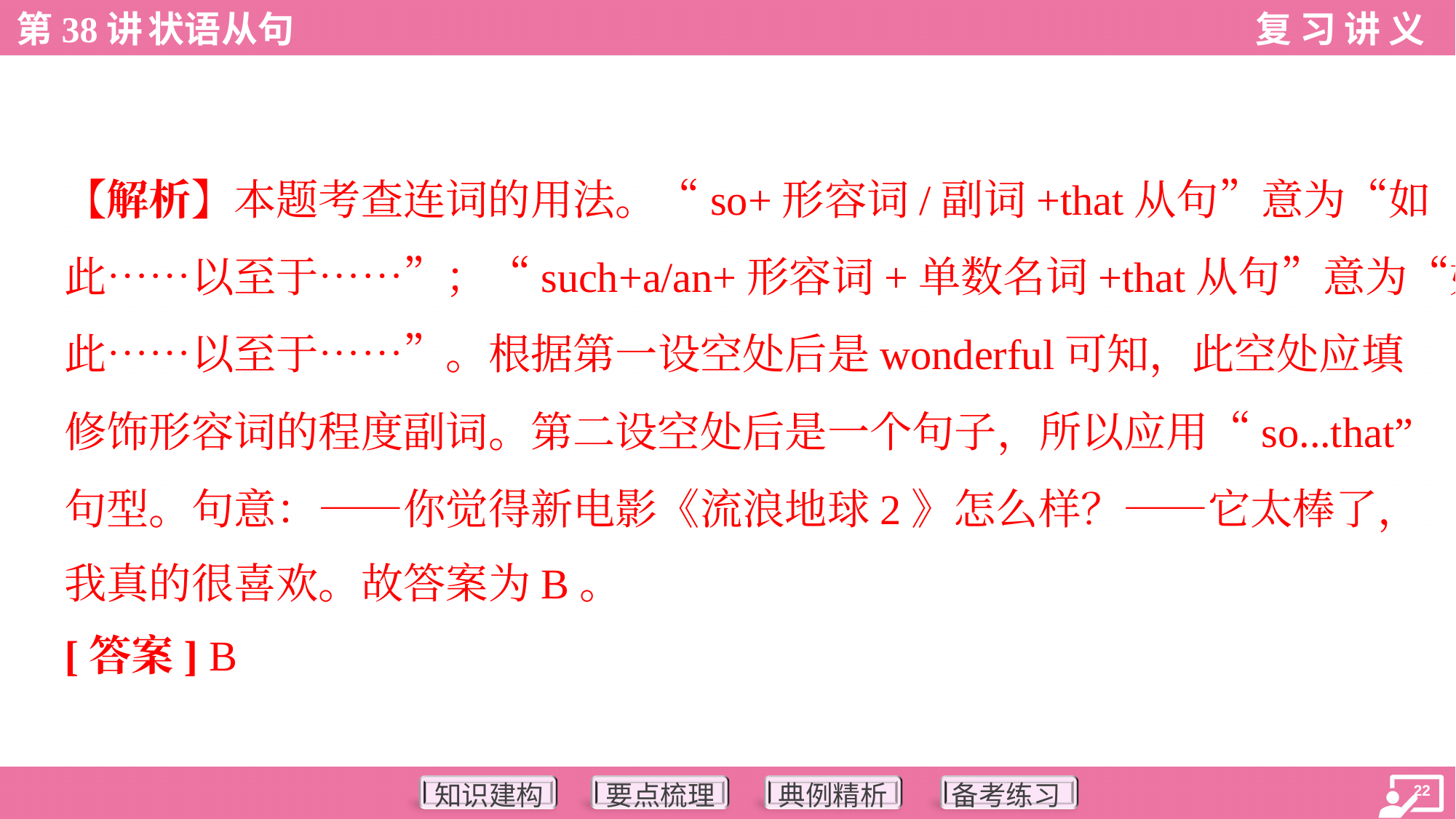

【解析】本题考查连词的用法。“so+形容词/副词+that从句”意为“如
此……以至于……”；“such+a/an+形容词+单数名词+that从句”意为“如
此……以至于……”。根据第一设空处后是wonderful可知，此空处应填
修饰形容词的程度副词。第二设空处后是一个句子，所以应用“so...that”
句型。句意：——你觉得新电影《流浪地球2》怎么样？——它太棒了，
我真的很喜欢。故答案为B。
[答案] B